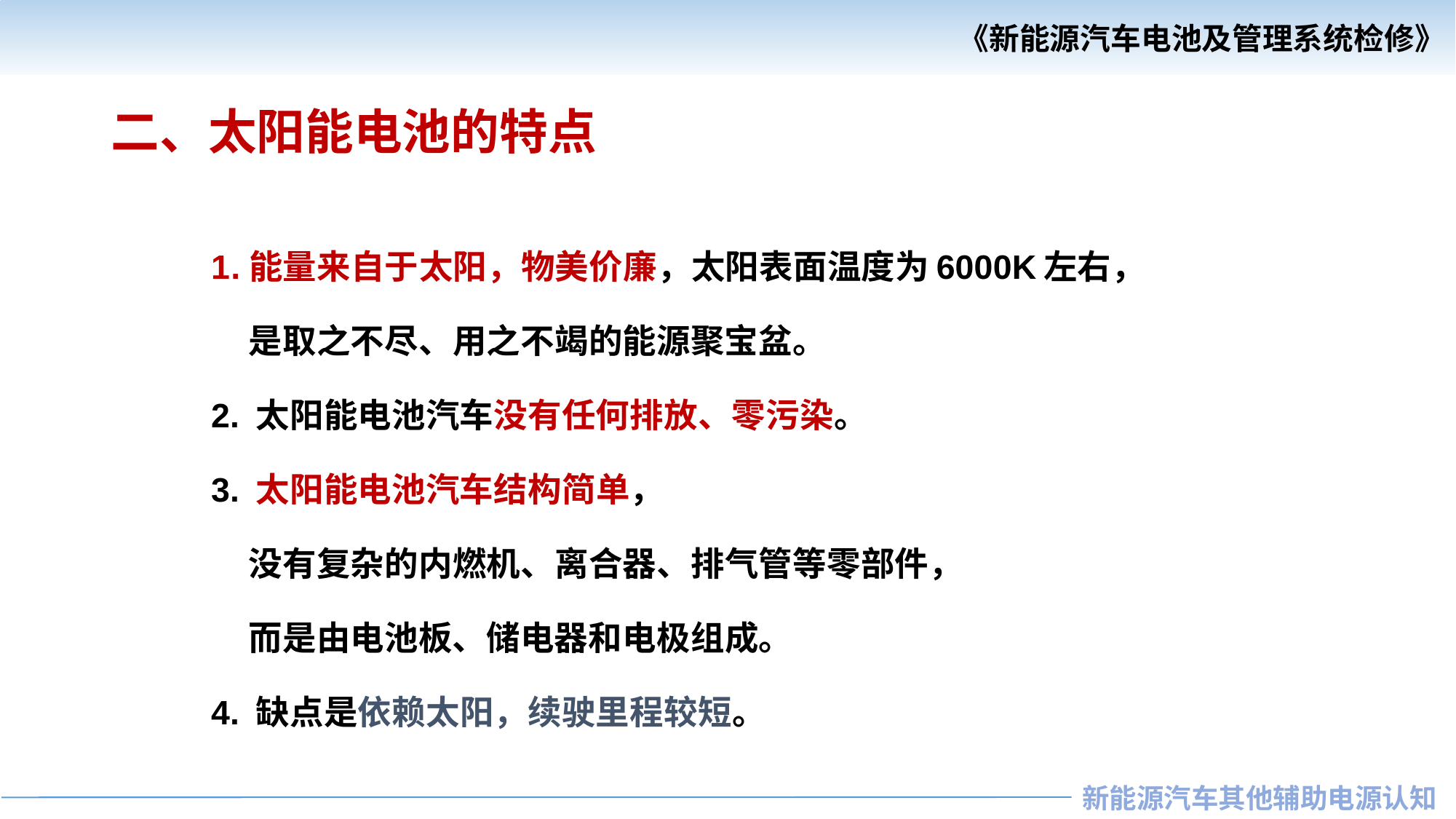

# 二、太阳能电池的特点
能量来自于太阳，物美价廉，太阳表面温度为6000K左右，
    是取之不尽、用之不竭的能源聚宝盆。
2. 太阳能电池汽车没有任何排放、零污染。
3. 太阳能电池汽车结构简单，
    没有复杂的内燃机、离合器、排气管等零部件，
    而是由电池板、储电器和电极组成。
4. 缺点是依赖太阳，续驶里程较短。